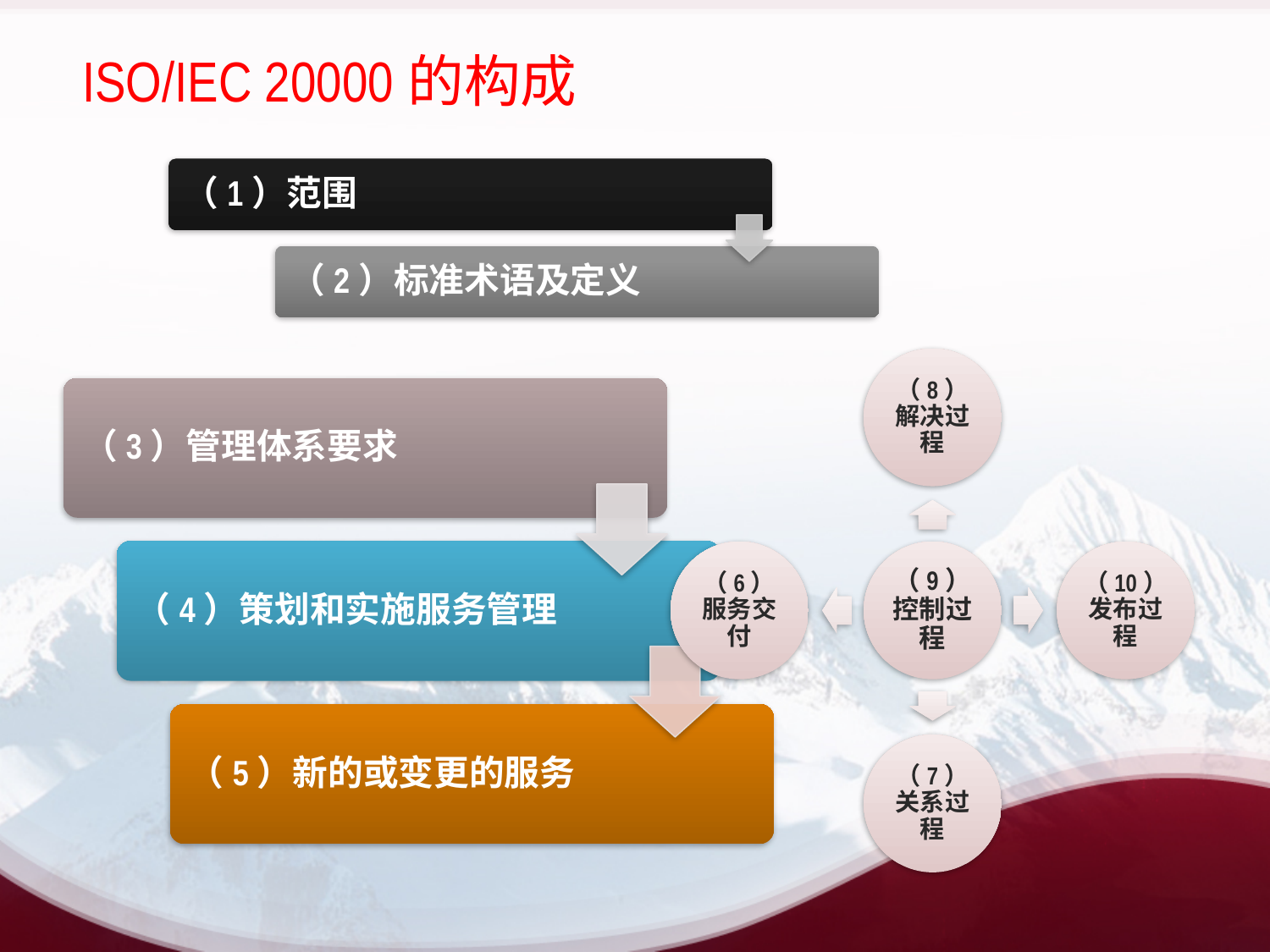

# ISO/IEC 20000的构成
（1）范围
（2）标准术语及定义

（9）控制过程

（8）解决过程

（10）发布过程

（7）关系过程

（6）服务交付
（3）管理体系要求
（4）策划和实施服务管理
（5）新的或变更的服务